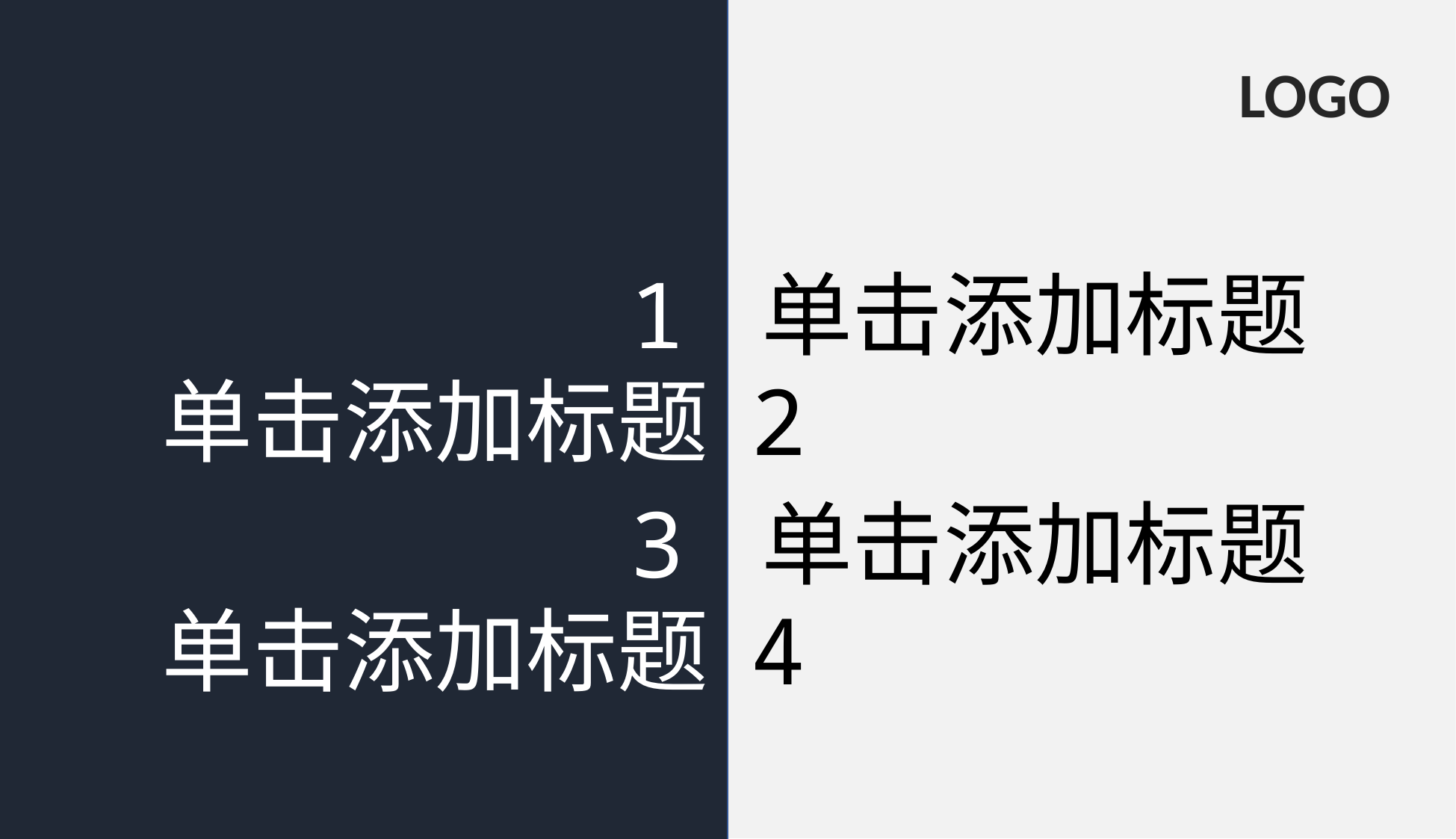

LOGO
1 单击添加标题
单击添加标题 2
3 单击添加标题
单击添加标题 4